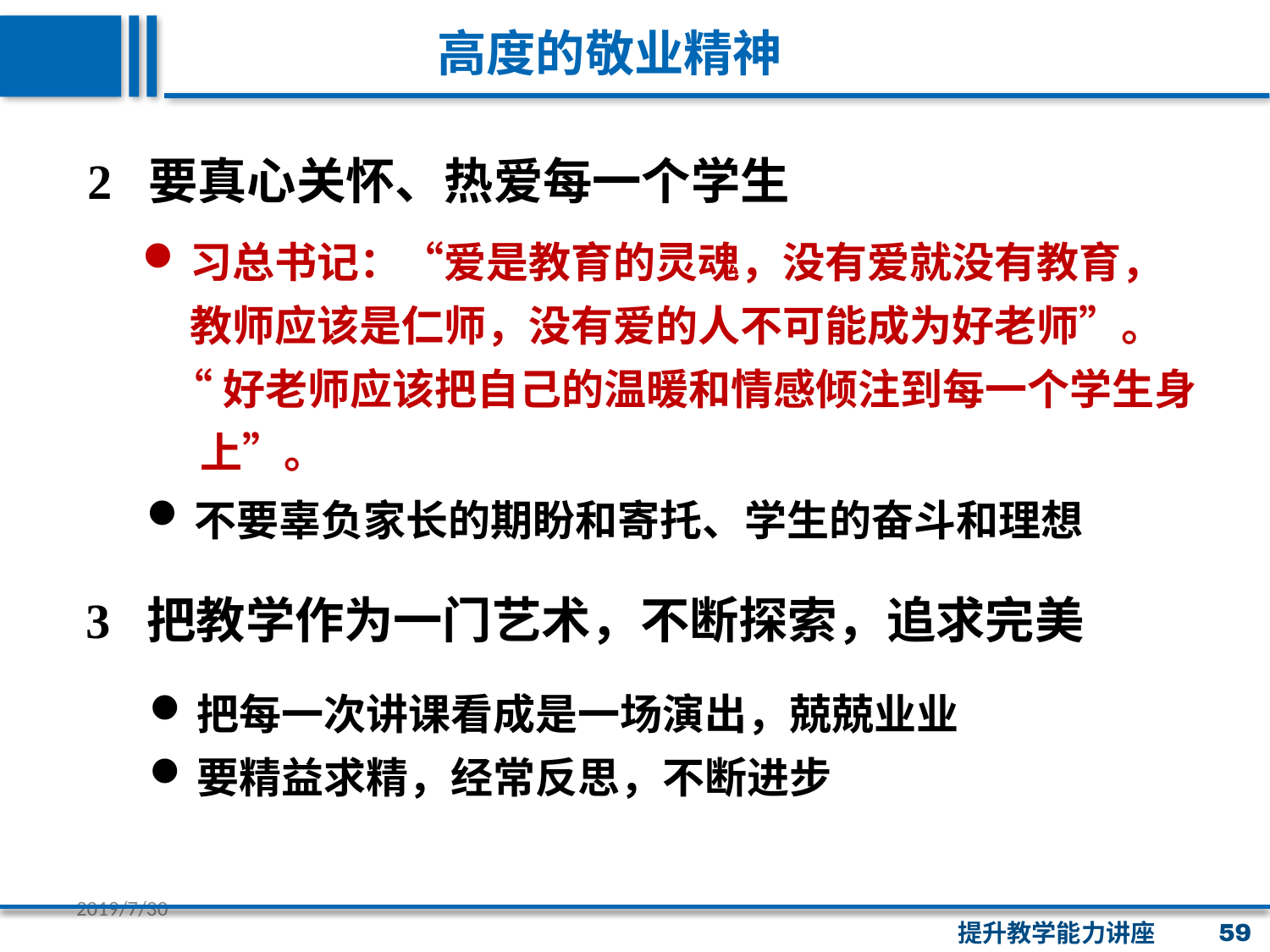

高度的敬业精神
2  要真心关怀、热爱每一个学生
习总书记：“爱是教育的灵魂，没有爱就没有教育，教师应该是仁师，没有爱的人不可能成为好老师”。
   “好老师应该把自己的温暖和情感倾注到每一个学生身
     上”。
不要辜负家长的期盼和寄托、学生的奋斗和理想
3  把教学作为一门艺术，不断探索，追求完美
把每一次讲课看成是一场演出，兢兢业业
要精益求精，经常反思，不断进步
59